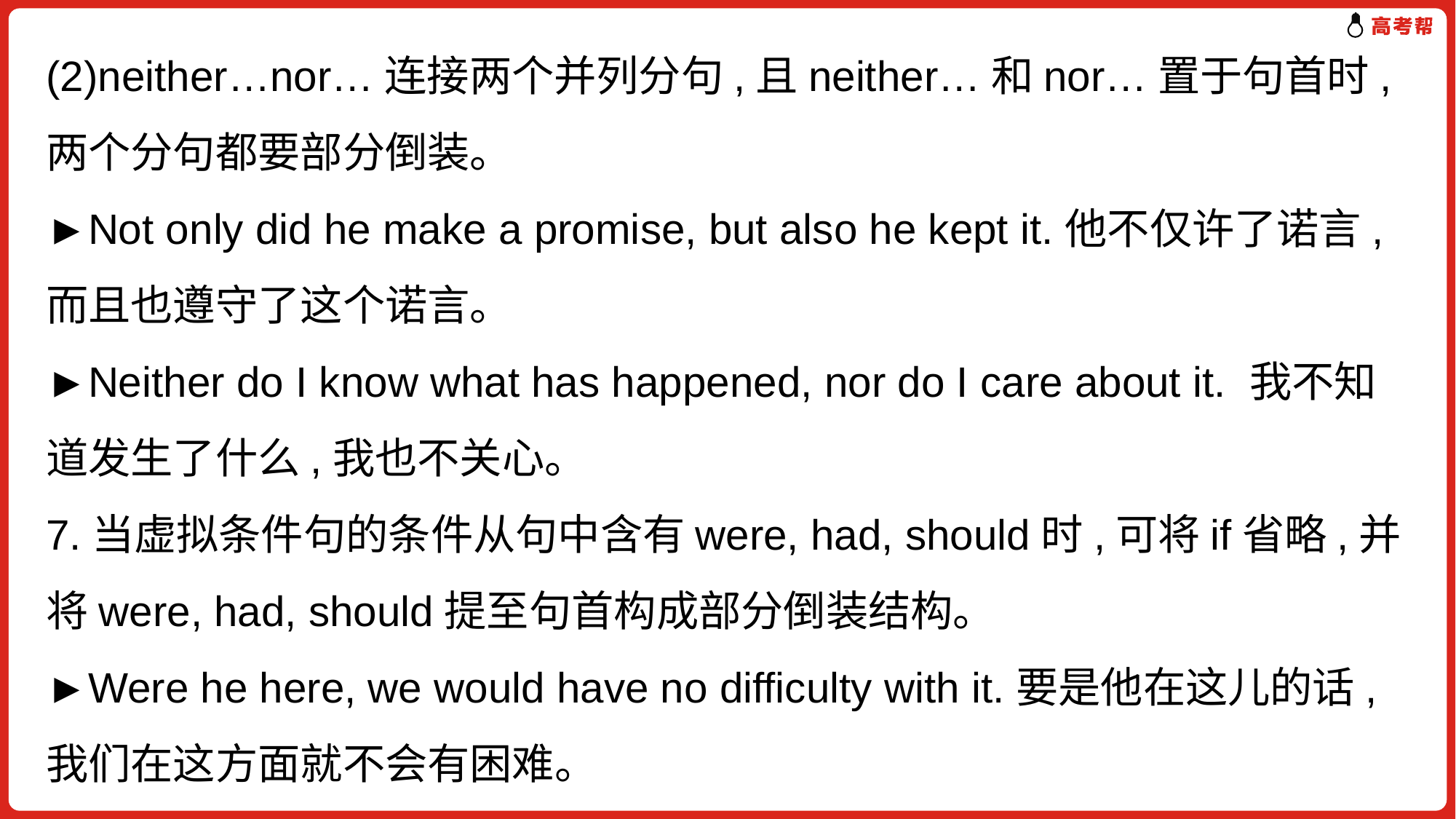

(2)neither…nor…连接两个并列分句,且neither…和nor…置于句首时,两个分句都要部分倒装。
►Not only did he make a promise, but also he kept it.他不仅许了诺言,而且也遵守了这个诺言。
►Neither do I know what has happened, nor do I care about it. 我不知道发生了什么,我也不关心。
7.当虚拟条件句的条件从句中含有were, had, should时,可将if省略,并将were, had, should提至句首构成部分倒装结构。
►Were he here, we would have no difficulty with it.要是他在这儿的话,我们在这方面就不会有困难。